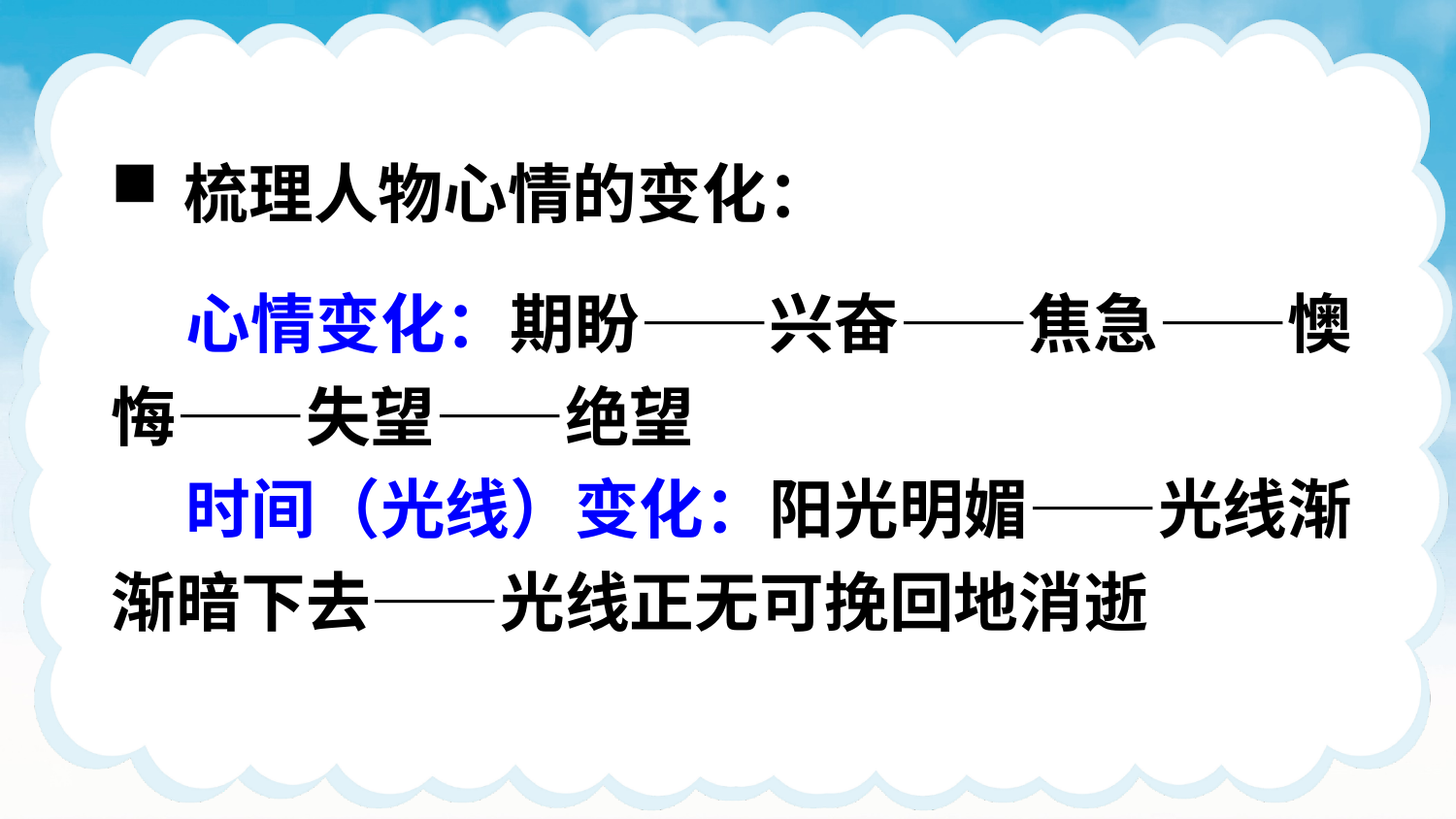

梳理人物心情的变化：
    心情变化：期盼——兴奋——焦急——懊悔——失望——绝望
    时间（光线）变化：阳光明媚——光线渐渐暗下去——光线正无可挽回地消逝